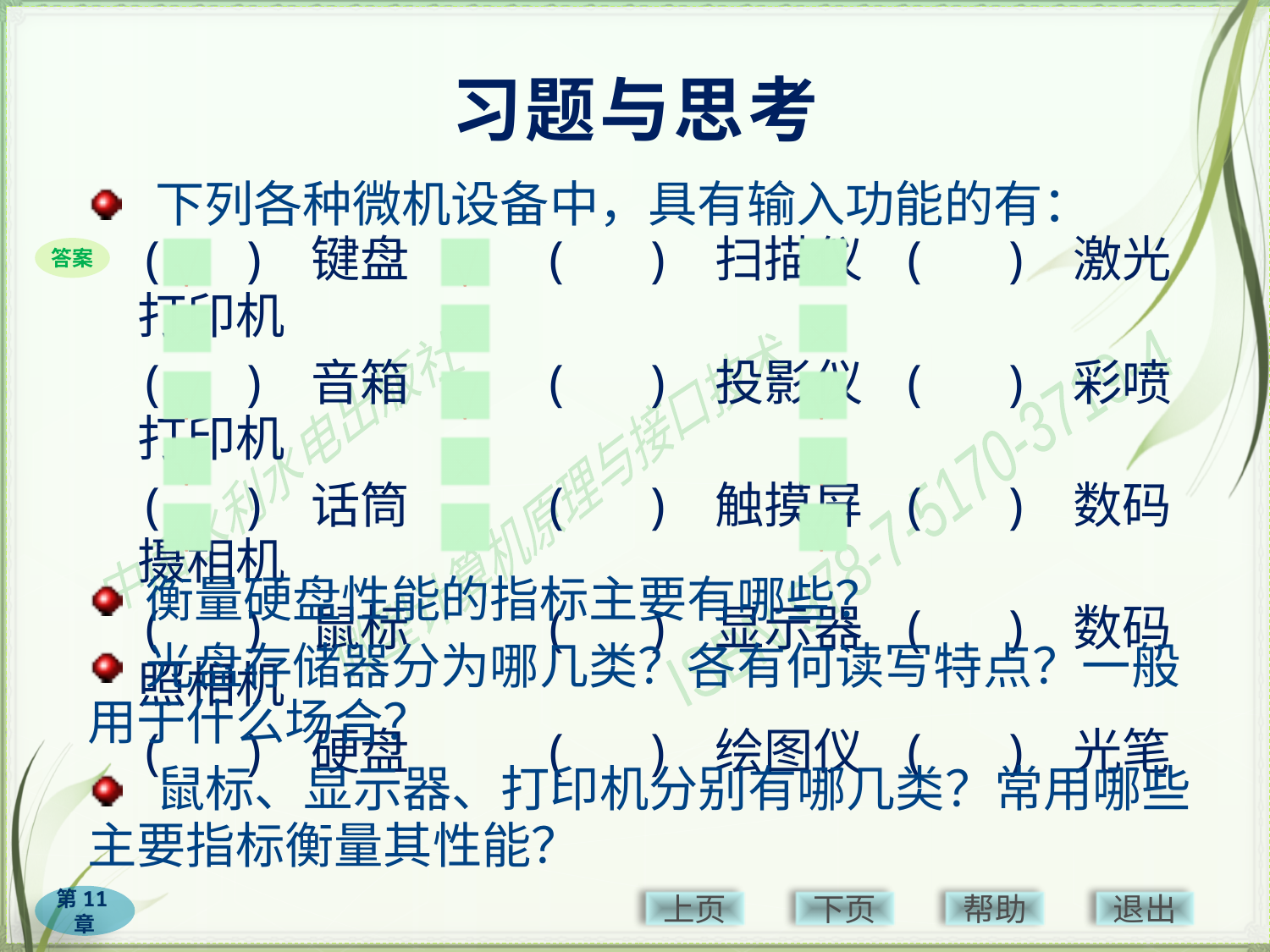

# 习题与思考
  下列各种微机设备中，具有输入功能的有：
(　) 键盘	 (　) 扫描仪	(　) 激光打印机
(　) 音箱	 (　) 投影仪	(　) 彩喷打印机
(　) 话筒	 (　) 触摸屏	(　) 数码摄相机
(　) 鼠标	 (　) 显示器	(　) 数码照相机
(　) 硬盘	 (　) 绘图仪	(　) 光笔
√
√
×
×
×
×
√
√
√
√
×
√
√
×
√

答案

 衡量硬盘性能的指标主要有哪些？
 光盘存储器分为哪几类？各有何读写特点？一般用于什么场合？
  鼠标、显示器、打印机分别有哪几类？常用哪些主要指标衡量其性能？